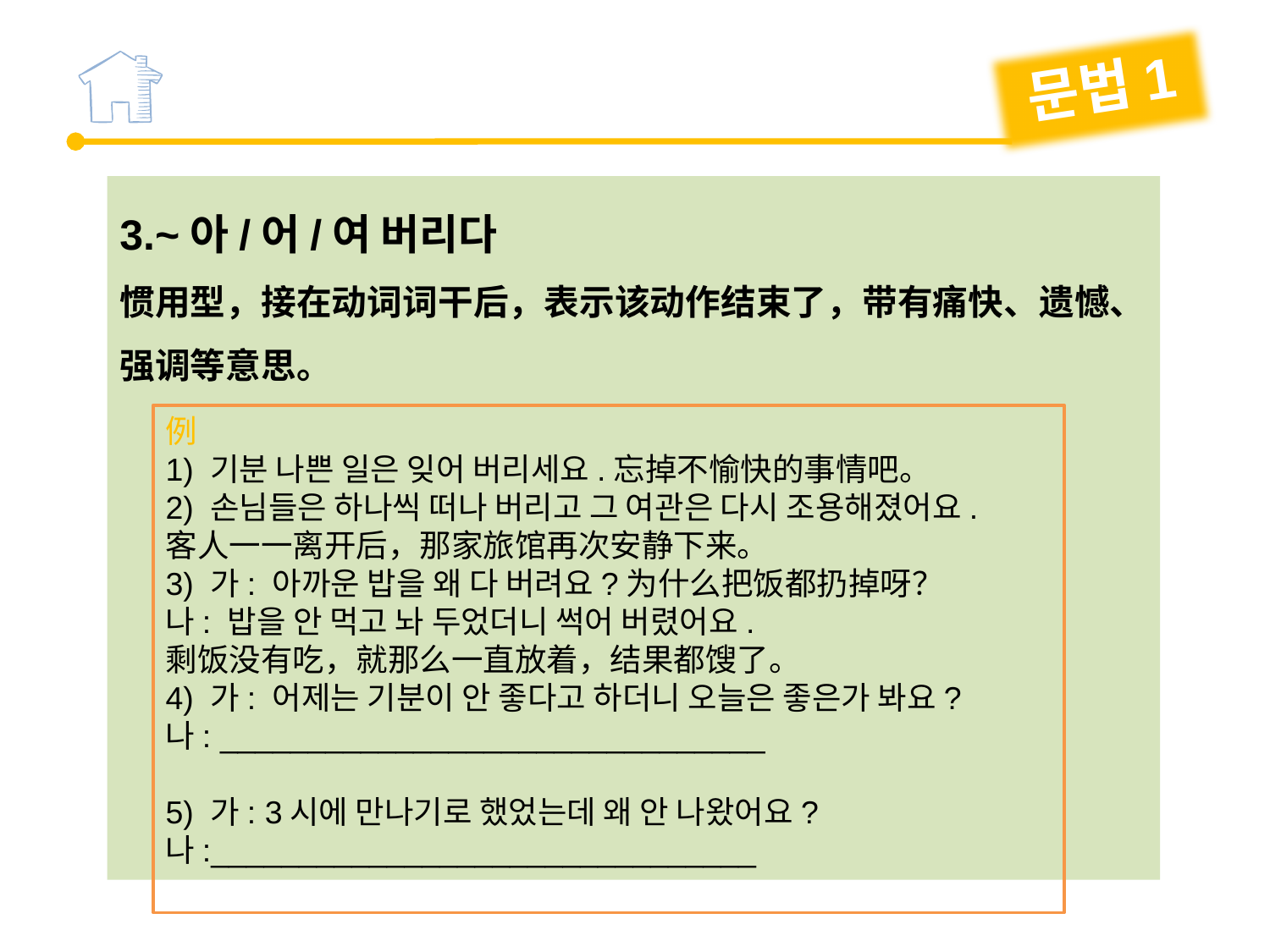

문법1

3.~아/어/여 버리다
惯用型，接在动词词干后，表示该动作结束了，带有痛快、遗憾、强调等意思。

例
1) 기분 나쁜 일은 잊어 버리세요.忘掉不愉快的事情吧。
2) 손님들은 하나씩 떠나 버리고 그 여관은 다시 조용해졌어요.
客人一一离开后，那家旅馆再次安静下来。
3) 가: 아까운 밥을 왜 다 버려요?为什么把饭都扔掉呀？
나: 밥을 안 먹고 놔 두었더니 썩어 버렸어요.
剩饭没有吃，就那么一直放着，结果都馊了。
4) 가: 어제는 기분이 안 좋다고 하더니 오늘은 좋은가 봐요?
나: _______________________________
5) 가: 3시에 만나기로 했었는데 왜 안 나왔어요?
나:_______________________________